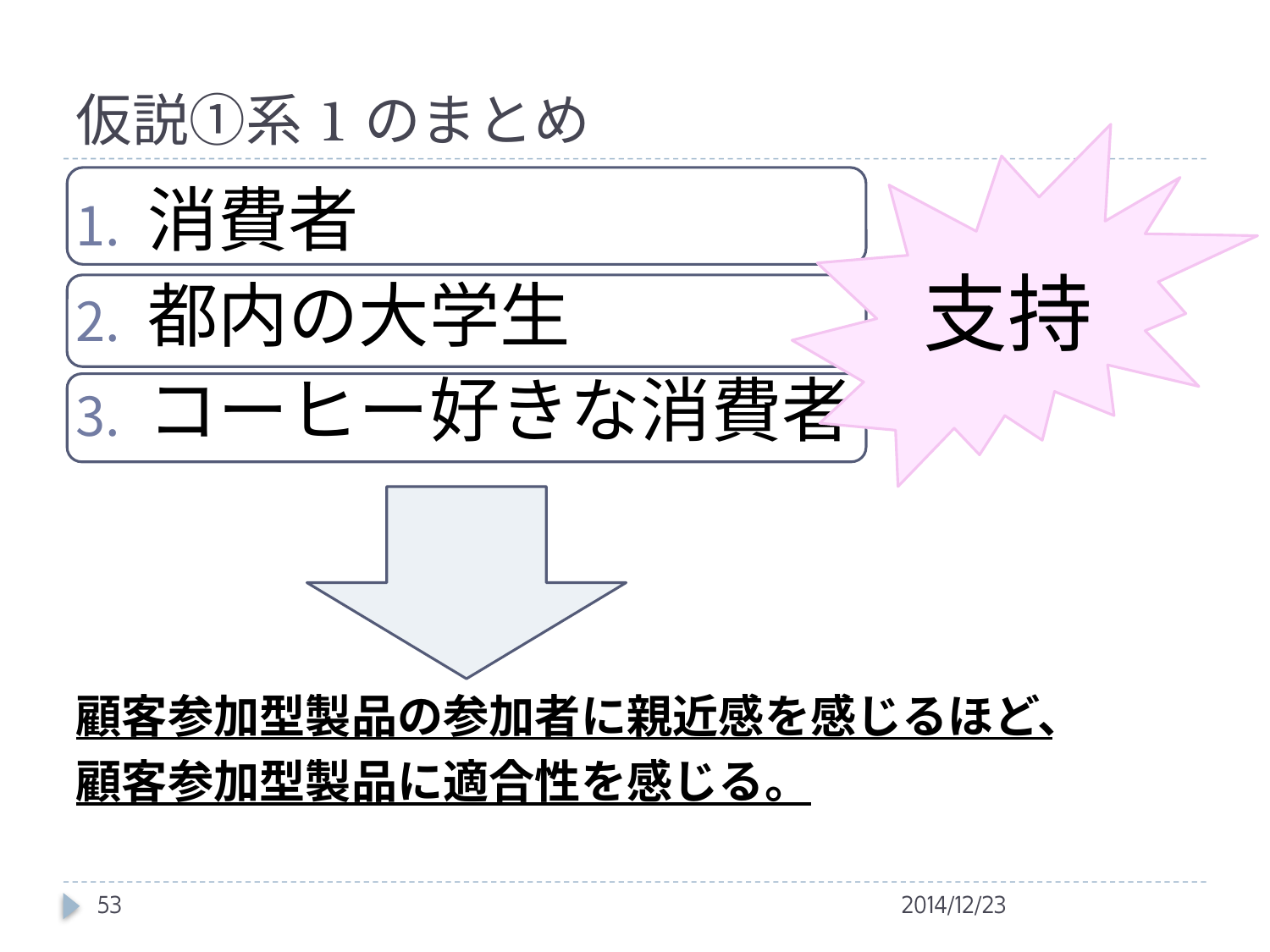

# 仮説①系1のまとめ
支持

消費者
都内の大学生
コーヒー好きな消費者

顧客参加型製品の参加者に親近感を感じるほど、
顧客参加型製品に適合性を感じる。

53
2014/12/23